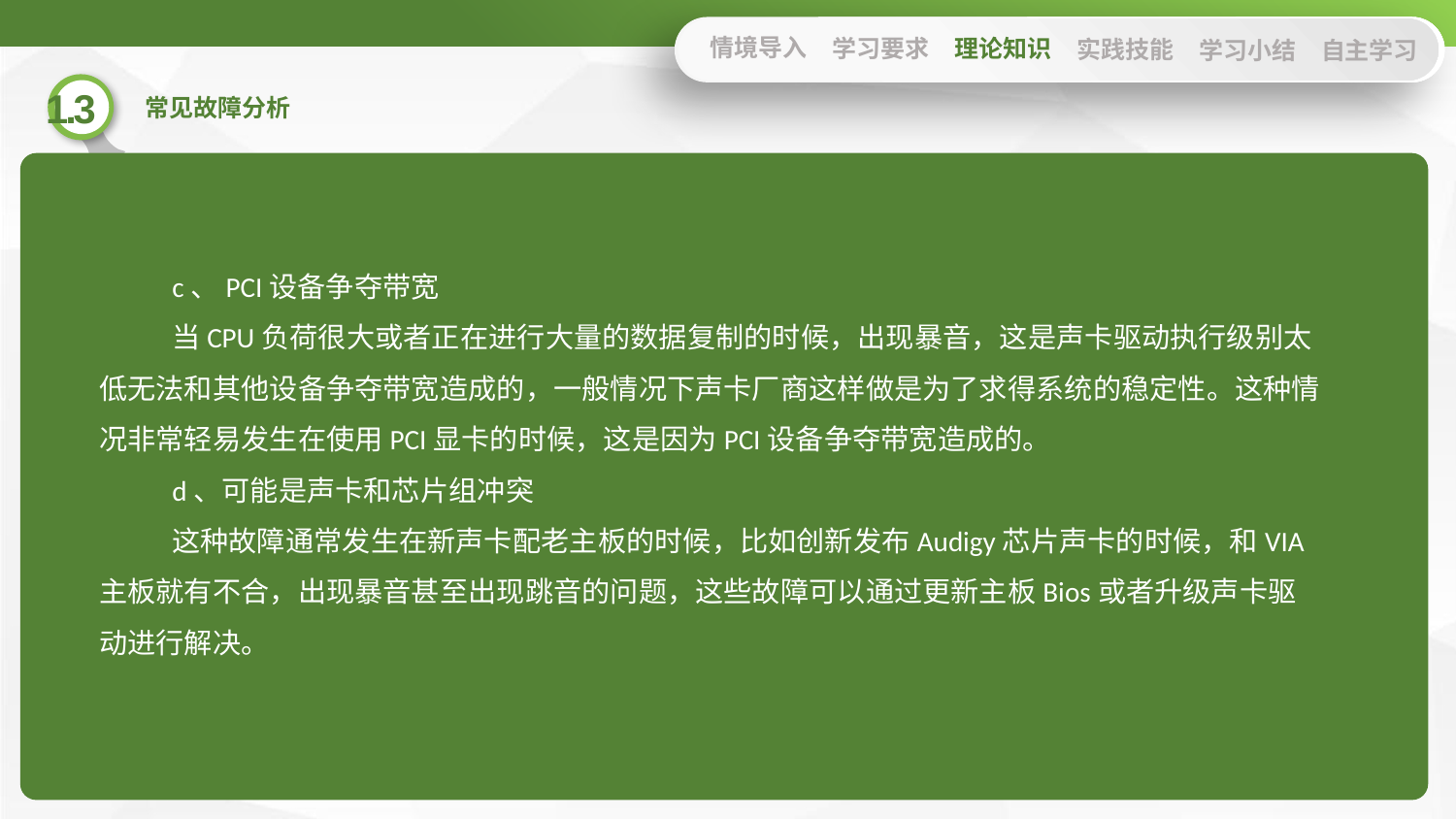

情境导入
学习要求
理论知识
实践技能
学习小结
自主学习
c、PCI设备争夺带宽
当CPU负荷很大或者正在进行大量的数据复制的时候，出现暴音，这是声卡驱动执行级别太低无法和其他设备争夺带宽造成的，一般情况下声卡厂商这样做是为了求得系统的稳定性。这种情况非常轻易发生在使用PCI显卡的时候，这是因为PCI设备争夺带宽造成的。
d、可能是声卡和芯片组冲突
这种故障通常发生在新声卡配老主板的时候，比如创新发布Audigy芯片声卡的时候，和VIA主板就有不合，出现暴音甚至出现跳音的问题，这些故障可以通过更新主板Bios或者升级声卡驱动进行解决。